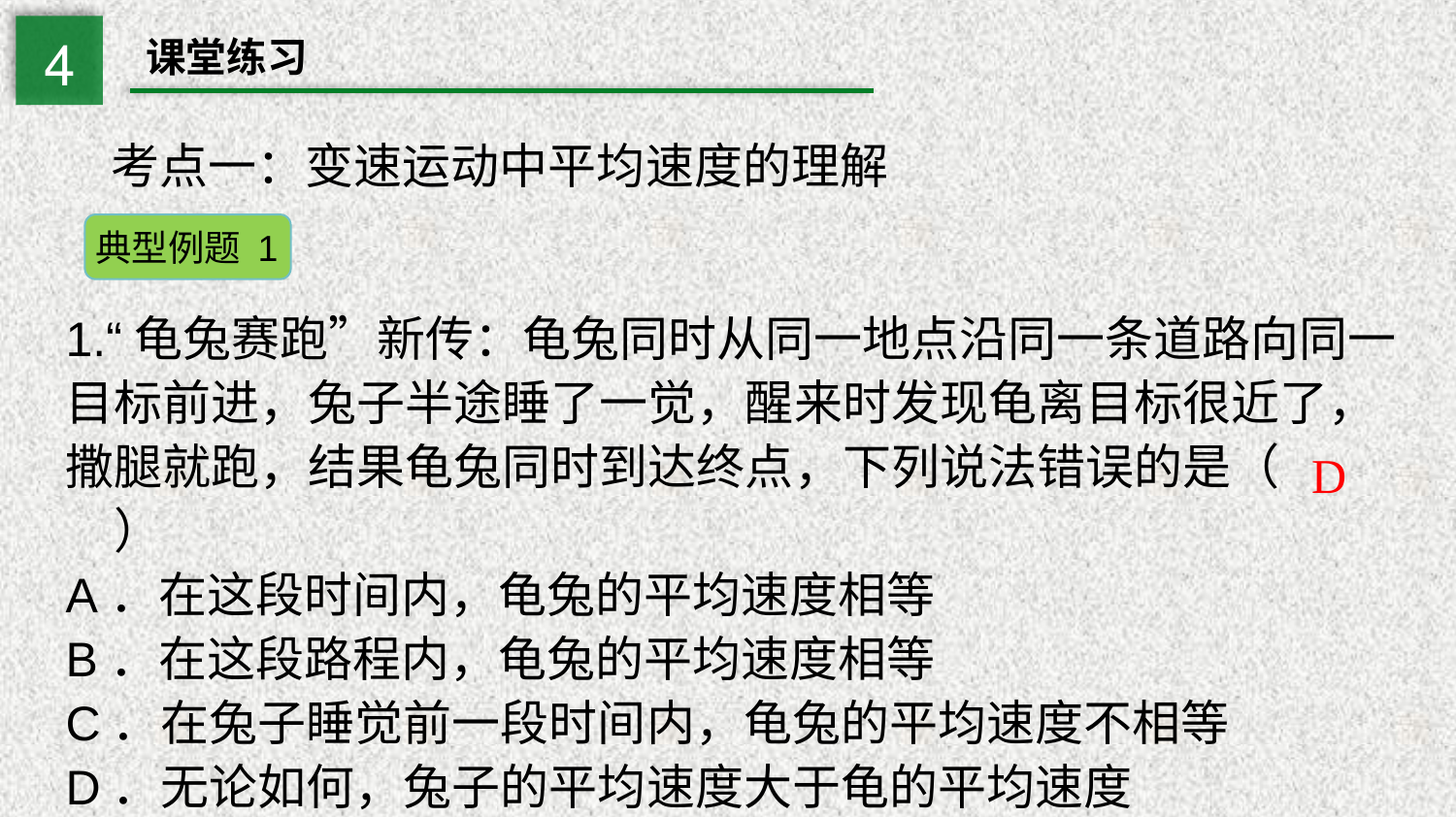

4
课堂练习
考点一：变速运动中平均速度的理解
典型例题 1
1.“龟兔赛跑”新传：龟兔同时从同一地点沿同一条道路向同一目标前进，兔子半途睡了一觉，醒来时发现龟离目标很近了，撒腿就跑，结果龟兔同时到达终点，下列说法错误的是（　　）
A．在这段时间内，龟兔的平均速度相等
B．在这段路程内，龟兔的平均速度相等
C．在兔子睡觉前一段时间内，龟兔的平均速度不相等
D．无论如何，兔子的平均速度大于龟的平均速度
D